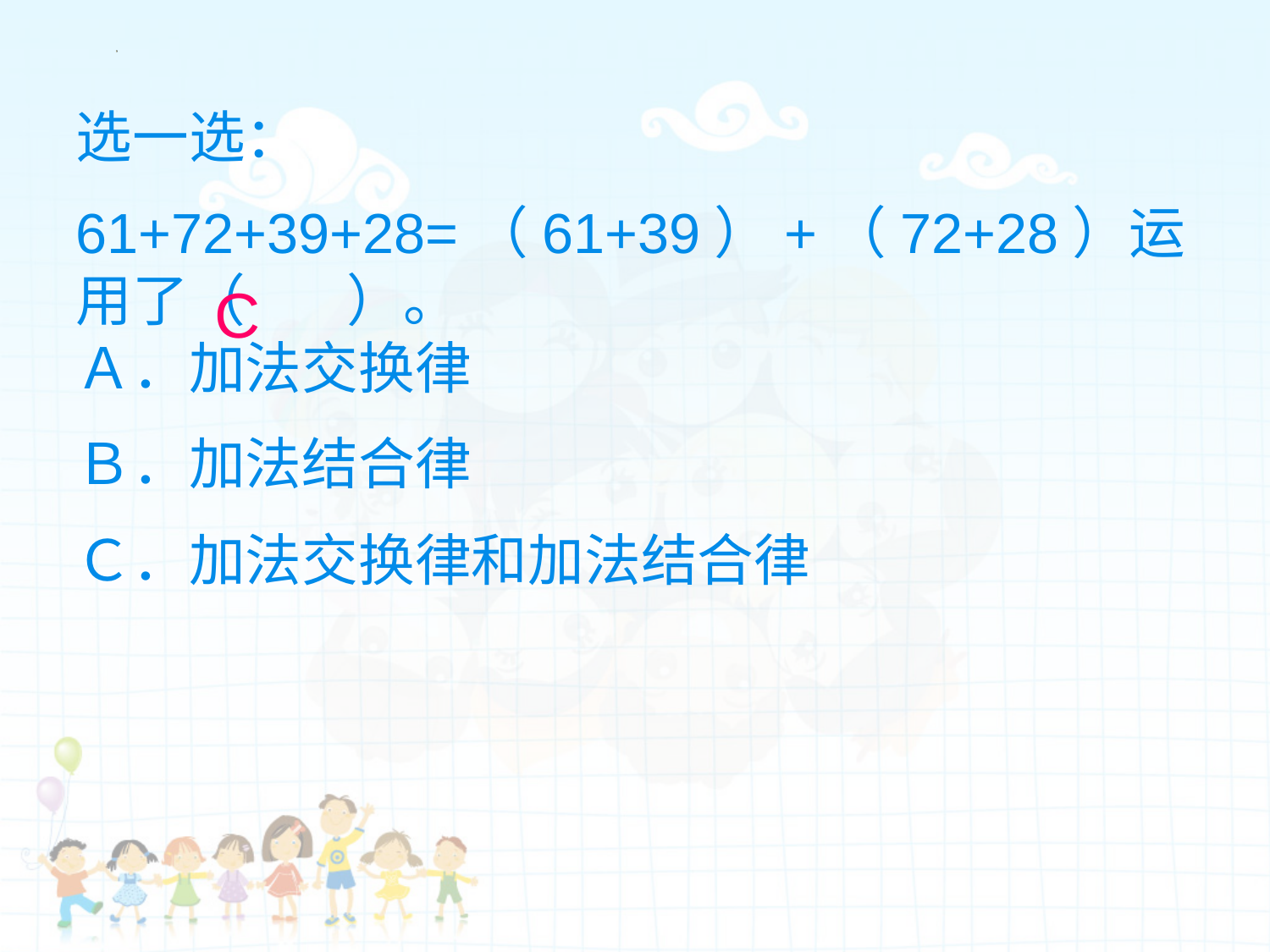

选一选：
61+72+39+28=（61+39）+（72+28）运用了（        ）。
Ａ．加法交换律
Ｂ．加法结合律
Ｃ．加法交换律和加法结合律
C